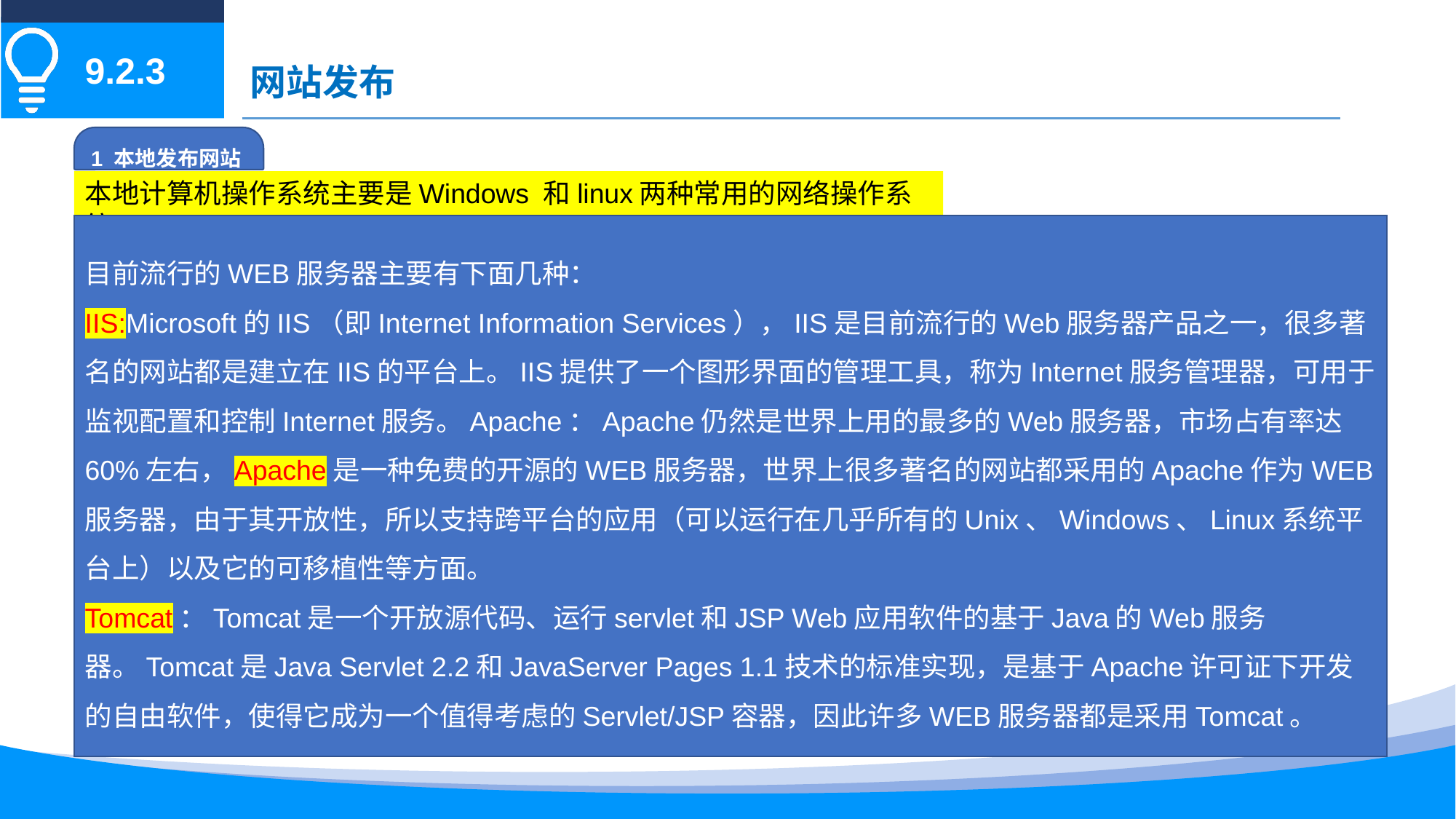

9.2.3
网站发布
1 本地发布网站
本地计算机操作系统主要是Windows 和linux两种常用的网络操作系统。
目前流行的WEB服务器主要有下面几种：
IIS:Microsoft的IIS（即Internet Information Services），IIS是目前流行的Web服务器产品之一，很多著名的网站都是建立在IIS的平台上。IIS提供了一个图形界面的管理工具，称为Internet服务管理器，可用于监视配置和控制Internet服务。Apache：Apache仍然是世界上用的最多的Web服务器，市场占有率达60%左右，Apache是一种免费的开源的WEB服务器，世界上很多著名的网站都采用的Apache作为WEB服务器，由于其开放性，所以支持跨平台的应用（可以运行在几乎所有的Unix、Windows、Linux系统平台上）以及它的可移植性等方面。
Tomcat：Tomcat是一个开放源代码、运行servlet和JSP Web应用软件的基于Java的Web服务器。Tomcat是Java Servlet 2.2和JavaServer Pages 1.1技术的标准实现，是基于Apache许可证下开发的自由软件，使得它成为一个值得考虑的Servlet/JSP容器，因此许多WEB服务器都是采用Tomcat。